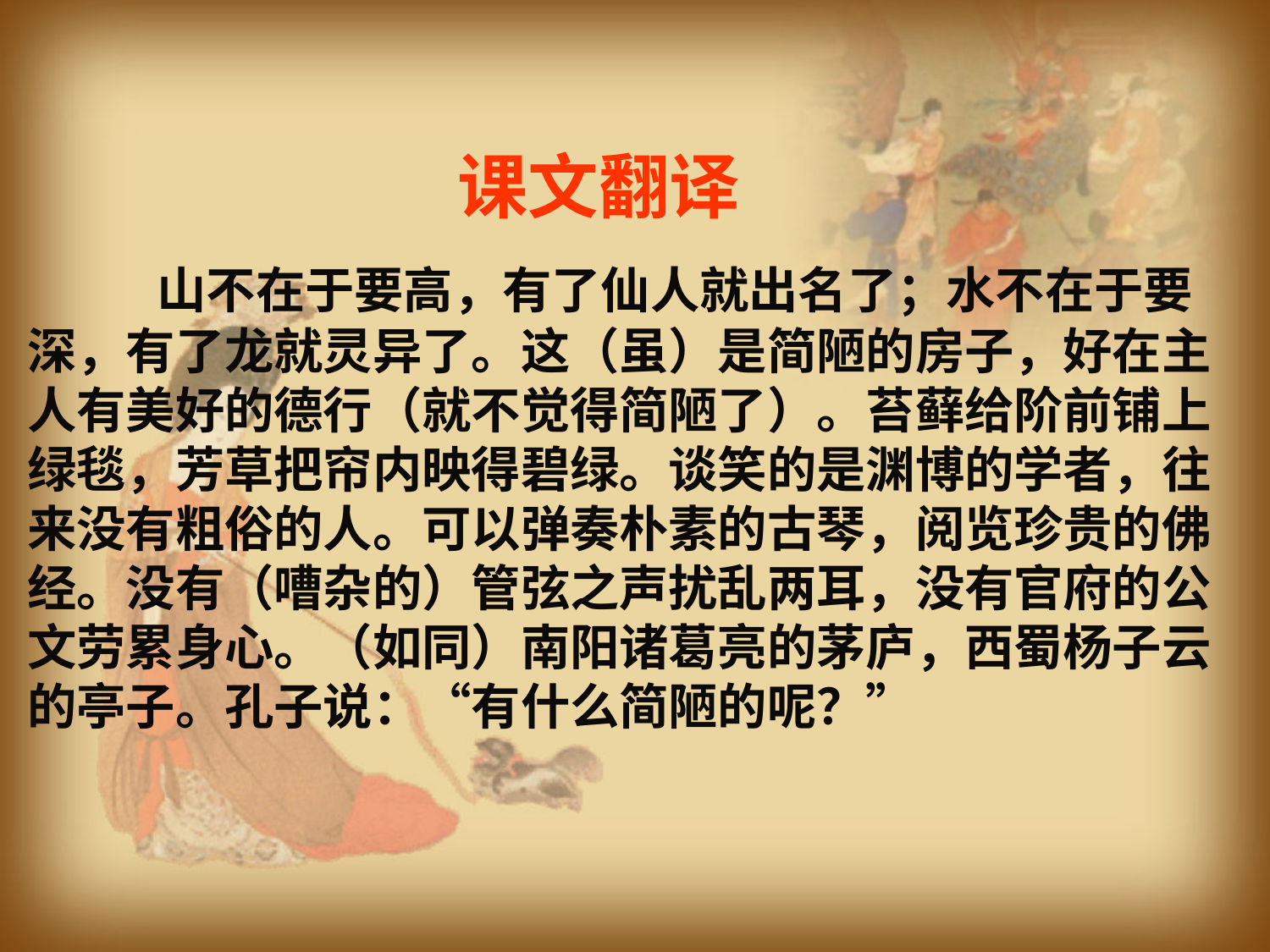

课文翻译
         山不在于要高，有了仙人就出名了；水不在于要深，有了龙就灵异了。这（虽）是简陋的房子，好在主人有美好的德行（就不觉得简陋了）。苔藓给阶前铺上绿毯，芳草把帘内映得碧绿。谈笑的是渊博的学者，往来没有粗俗的人。可以弹奏朴素的古琴，阅览珍贵的佛经。没有（嘈杂的）管弦之声扰乱两耳，没有官府的公文劳累身心。（如同）南阳诸葛亮的茅庐，西蜀杨子云的亭子。孔子说：“有什么简陋的呢？”